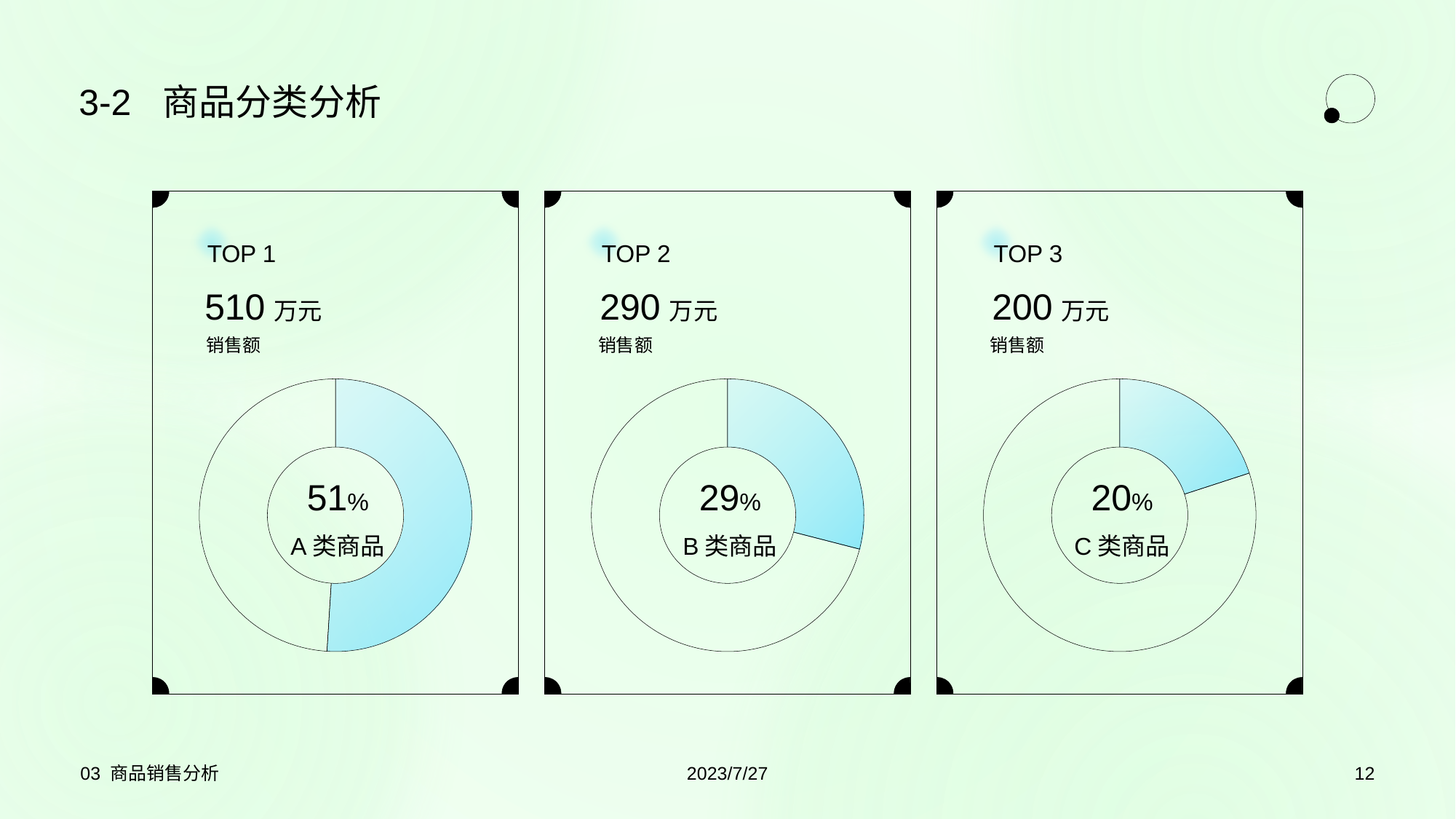

3-2
# 商品分类分析

TOP 1
510万元
销售额

### Chart

| Category | 涨幅 |
|---|---|
| 涨幅 | 0.51 |
| 灰色部分 | 0.49 |
51%
A类商品

TOP 2
290万元
销售额

### Chart

| Category | 涨幅 |
|---|---|
| 涨幅 | 0.29 |
| 灰色部分 | 0.71 |
29%
B类商品

TOP 3
200万元
销售额

### Chart

| Category | 涨幅 |
|---|---|
| 涨幅 | 0.2 |
| 灰色部分 | 0.8 |
20%
C类商品
03 商品销售分析
2023/7/27
12